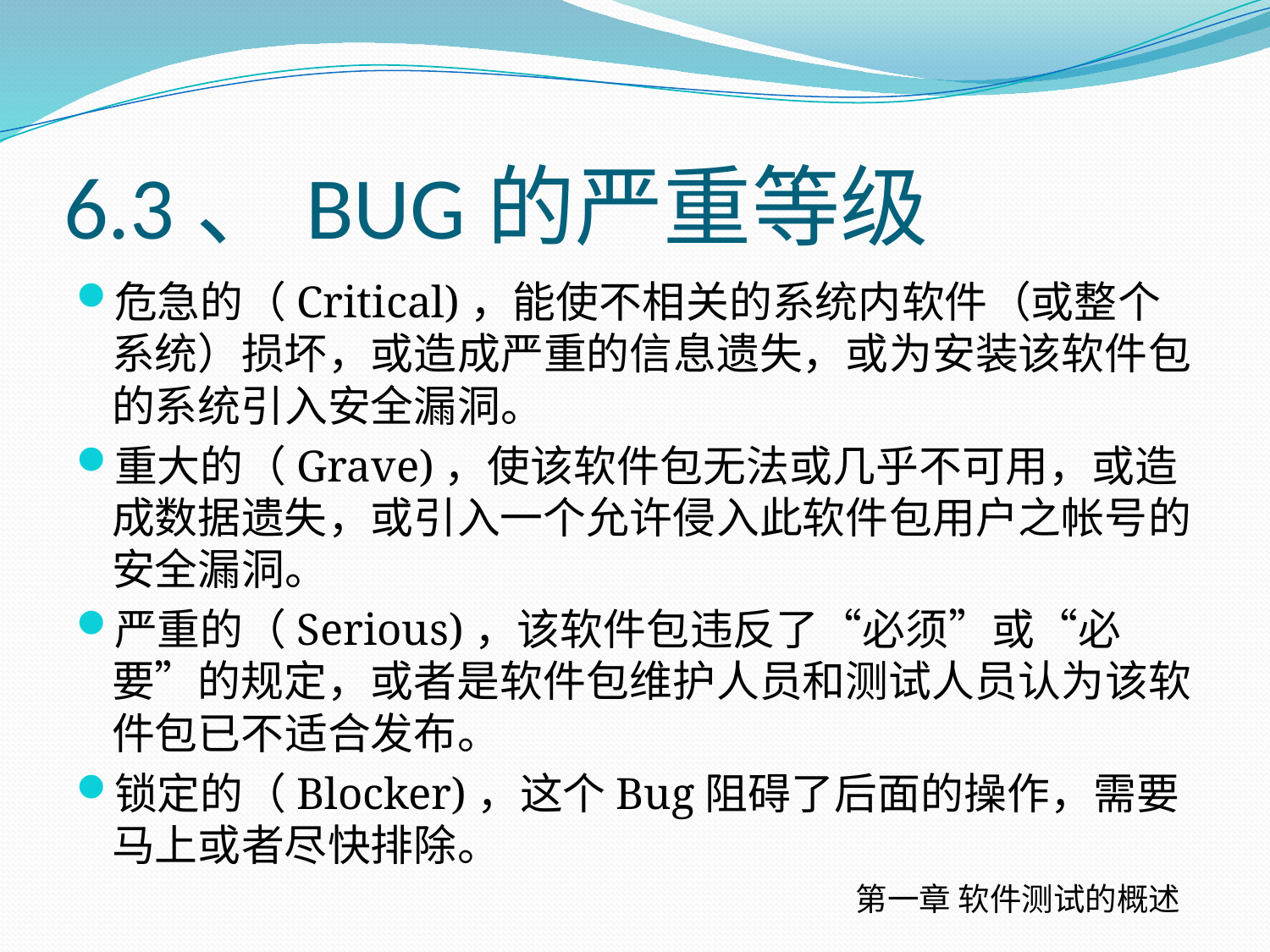

# 6.3、BUG的严重等级
危急的（Critical)，能使不相关的系统内软件（或整个系统）损坏，或造成严重的信息遗失，或为安装该软件包的系统引入安全漏洞。
重大的（Grave)，使该软件包无法或几乎不可用，或造成数据遗失，或引入一个允许侵入此软件包用户之帐号的安全漏洞。
严重的（Serious)，该软件包违反了“必须”或“必要”的规定，或者是软件包维护人员和测试人员认为该软件包已不适合发布。
锁定的（Blocker)，这个Bug阻碍了后面的操作，需要马上或者尽快排除。